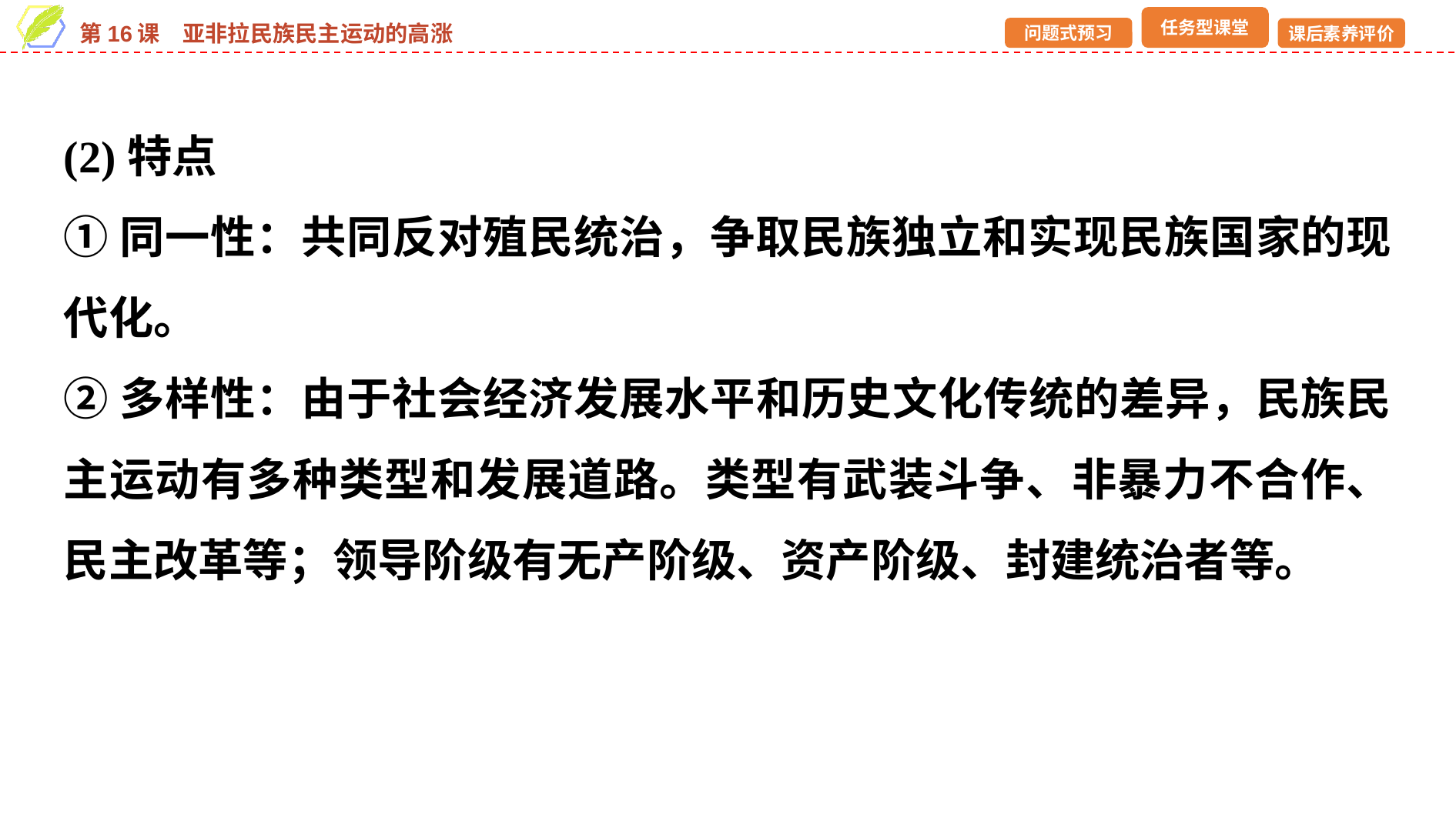

(2)特点
①同一性：共同反对殖民统治，争取民族独立和实现民族国家的现代化。
②多样性：由于社会经济发展水平和历史文化传统的差异，民族民主运动有多种类型和发展道路。类型有武装斗争、非暴力不合作、民主改革等；领导阶级有无产阶级、资产阶级、封建统治者等。